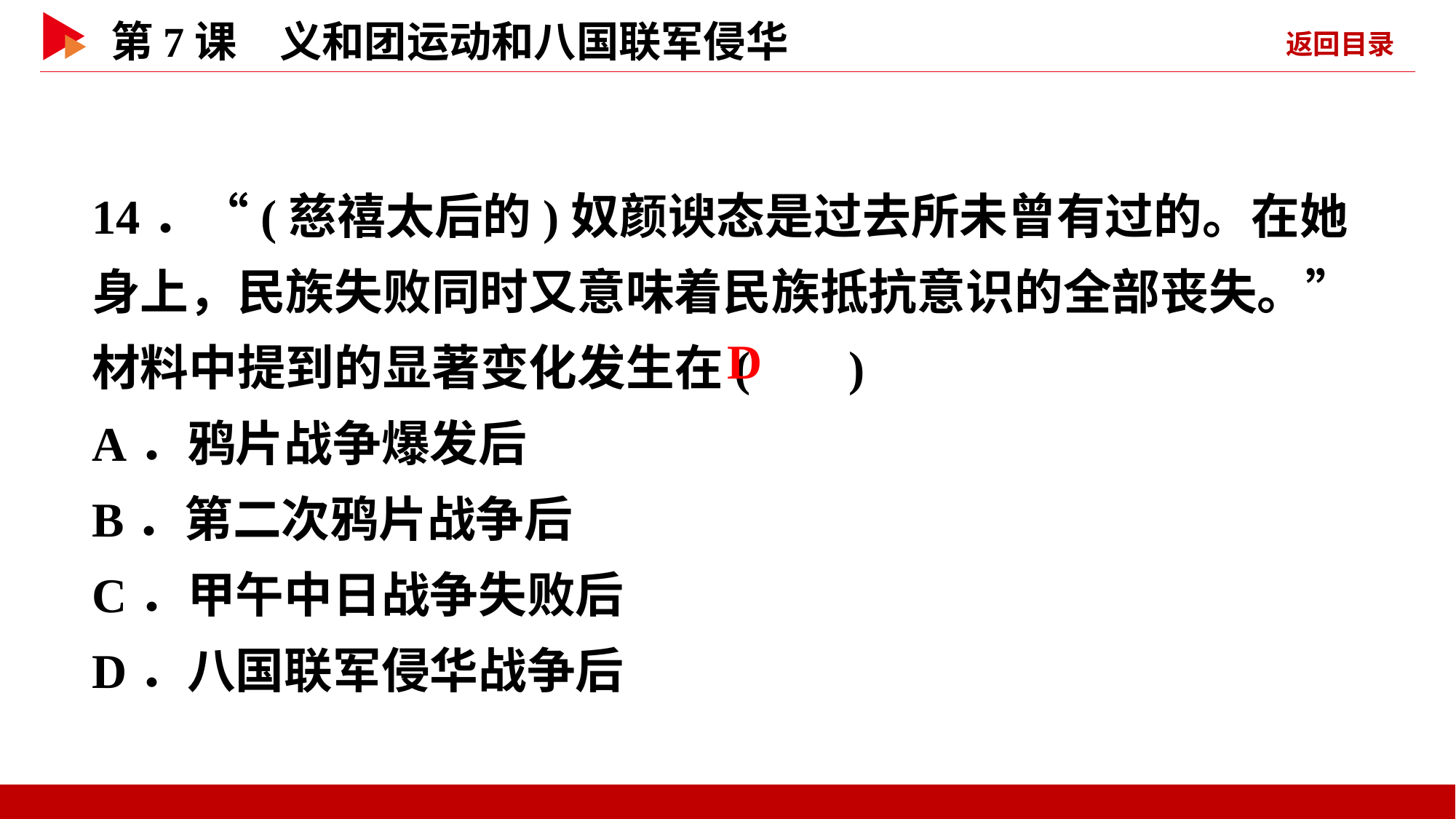

14．“(慈禧太后的)奴颜谀态是过去所未曾有过的。在她身上，民族失败同时又意味着民族抵抗意识的全部丧失。”材料中提到的显著变化发生在(        )
A．鸦片战争爆发后
B．第二次鸦片战争后
C．甲午中日战争失败后
D．八国联军侵华战争后
   D